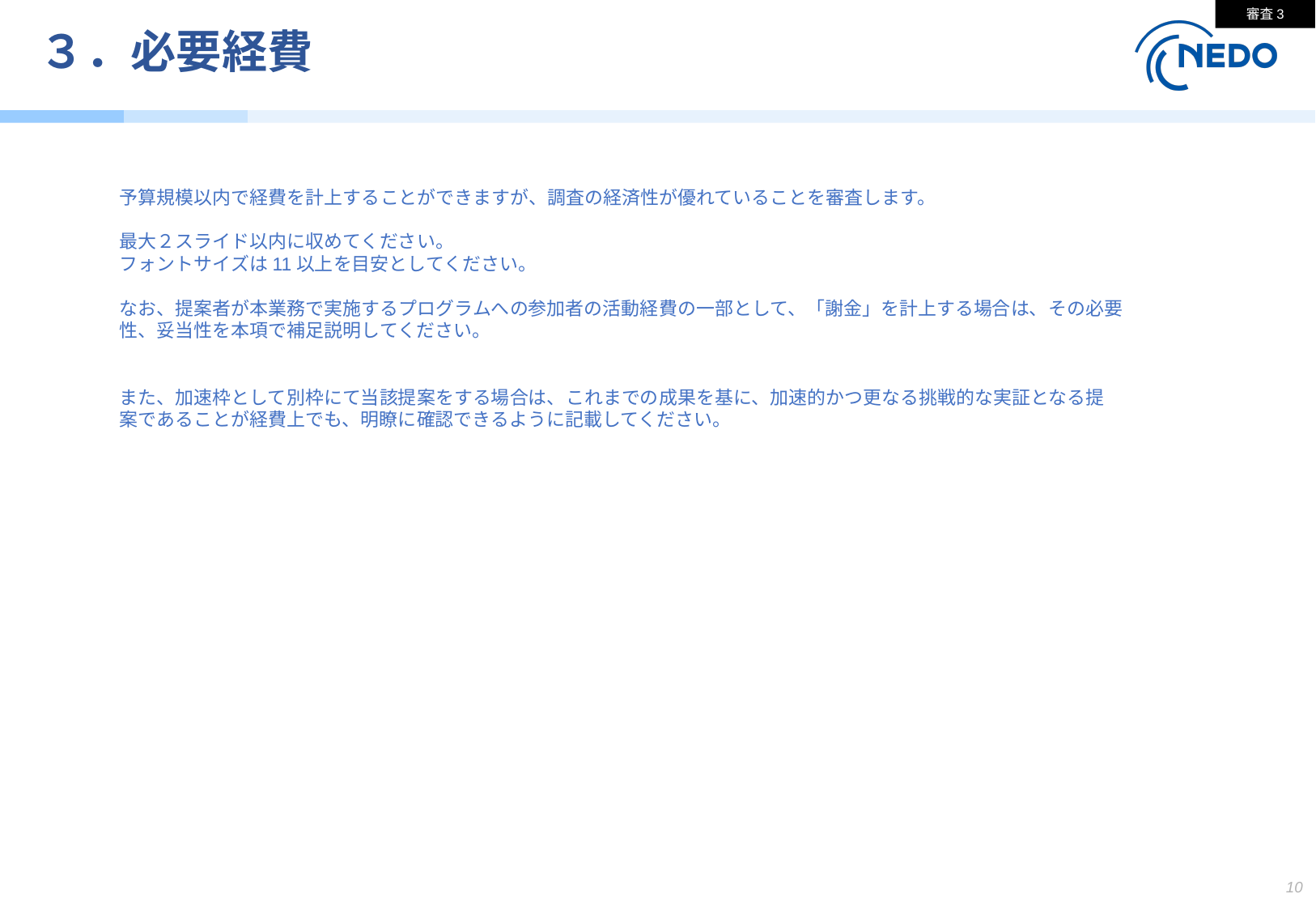

審査3
# ３．必要経費
予算規模以内で経費を計上することができますが、調査の経済性が優れていることを審査します。

最大２スライド以内に収めてください。
フォントサイズは11以上を目安としてください。

なお、提案者が本業務で実施するプログラムへの参加者の活動経費の一部として、「謝金」を計上する場合は、その必要性、妥当性を本項で補足説明してください。

また、加速枠として別枠にて当該提案をする場合は、これまでの成果を基に、加速的かつ更なる挑戦的な実証となる提案であることが経費上でも、明瞭に確認できるように記載してください。

10